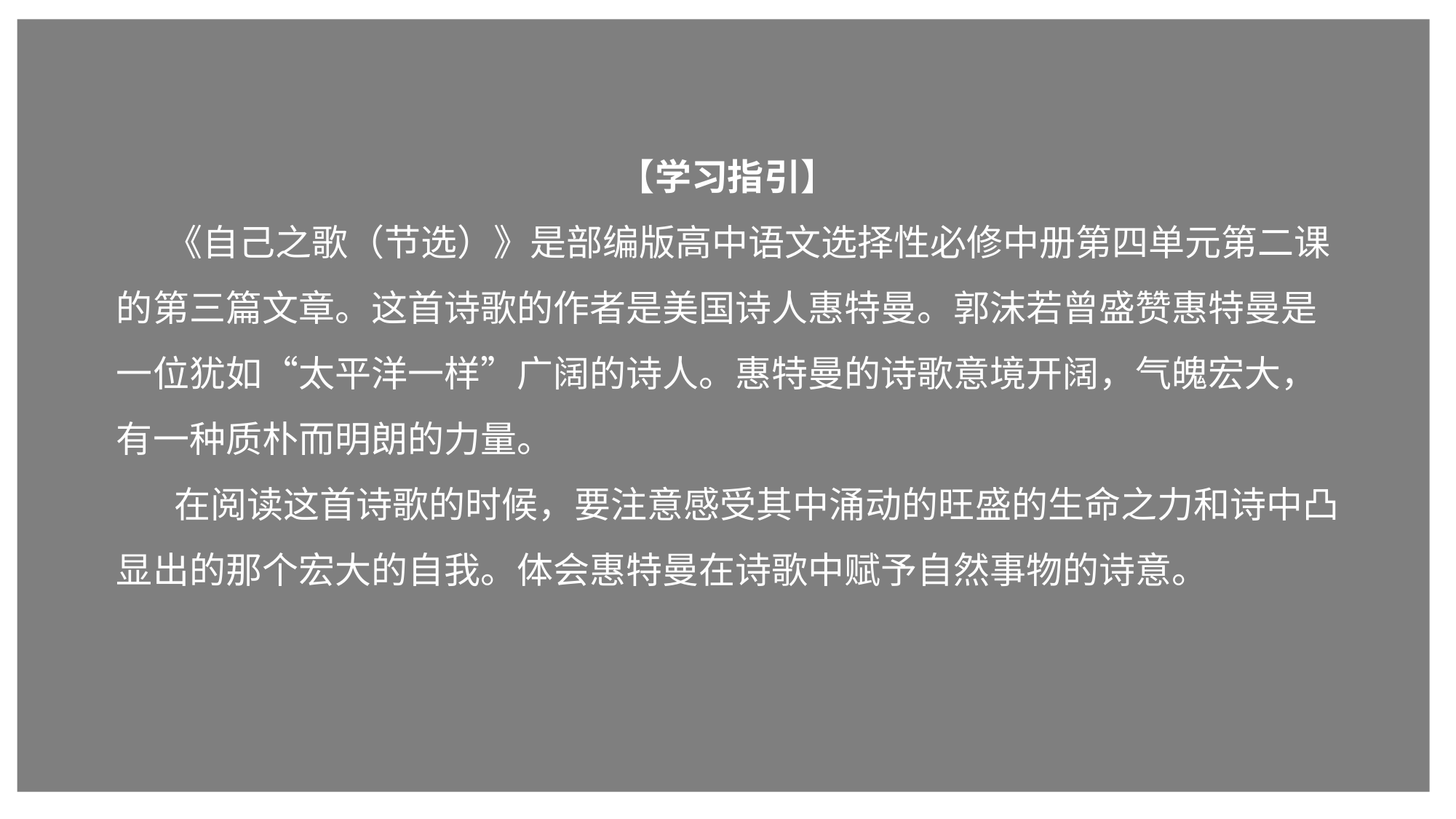

【学习指引】
     《自己之歌（节选）》是部编版高中语文选择性必修中册第四单元第二课的第三篇文章。这首诗歌的作者是美国诗人惠特曼。郭沫若曾盛赞惠特曼是一位犹如“太平洋一样”广阔的诗人。惠特曼的诗歌意境开阔，气魄宏大，有一种质朴而明朗的力量。
      在阅读这首诗歌的时候，要注意感受其中涌动的旺盛的生命之力和诗中凸显出的那个宏大的自我。体会惠特曼在诗歌中赋予自然事物的诗意。